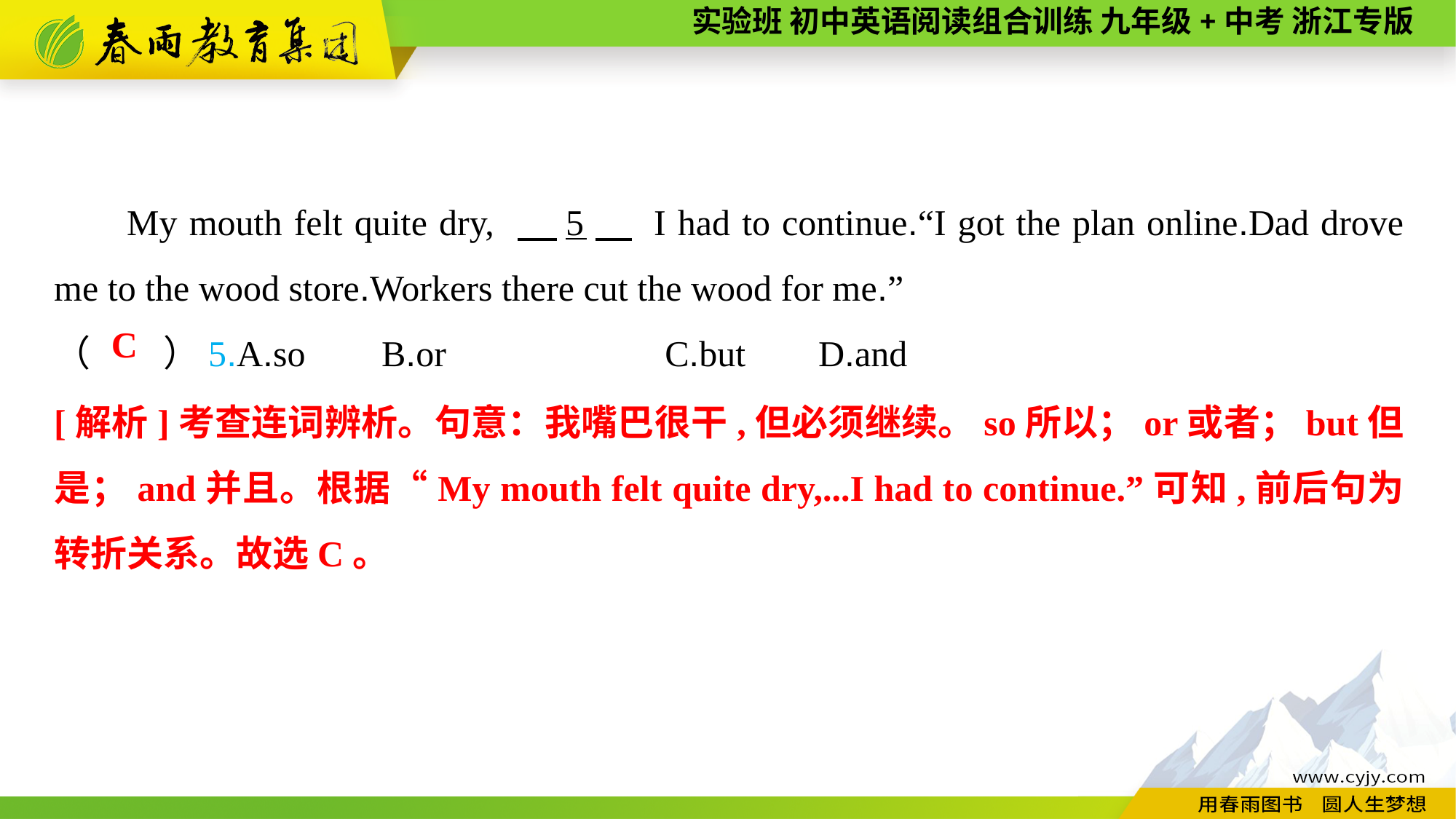

My mouth felt quite dry, 　5　 I had to continue.“I got the plan online.Dad drove me to the wood store.Workers there cut the wood for me.”
（　　）5.A.so	B.or                        C.but	D.and
C
[解析]考查连词辨析。句意：我嘴巴很干,但必须继续。so所以；or或者；but但是；and并且。根据“My mouth felt quite dry,...I had to continue.”可知,前后句为转折关系。故选C。